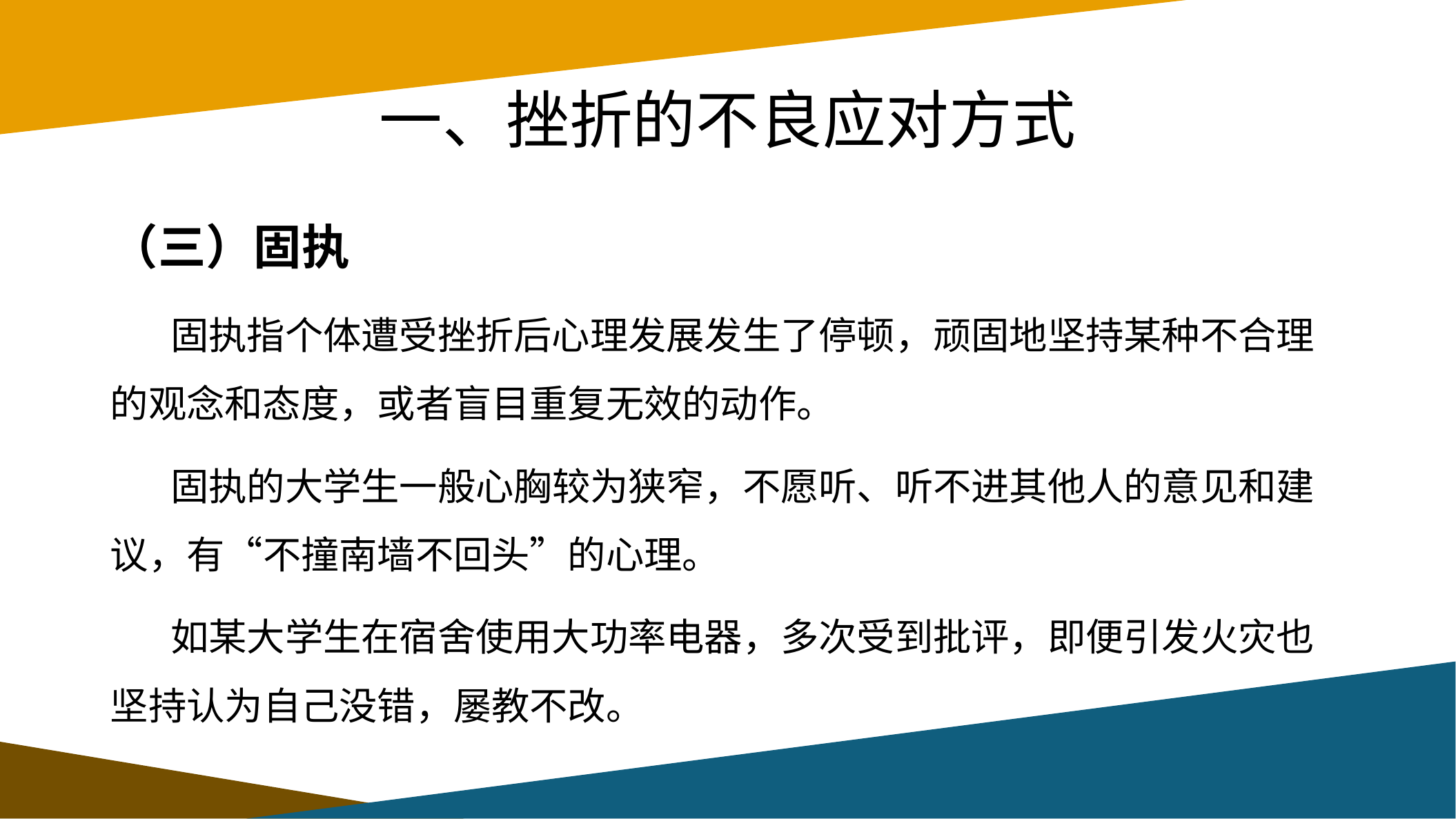

# 一、挫折的不良应对方式
（三）固执
      固执指个体遭受挫折后心理发展发生了停顿，顽固地坚持某种不合理的观念和态度，或者盲目重复无效的动作。
      固执的大学生一般心胸较为狭窄，不愿听、听不进其他人的意见和建议，有“不撞南墙不回头”的心理。
      如某大学生在宿舍使用大功率电器，多次受到批评，即便引发火灾也坚持认为自己没错，屡教不改。